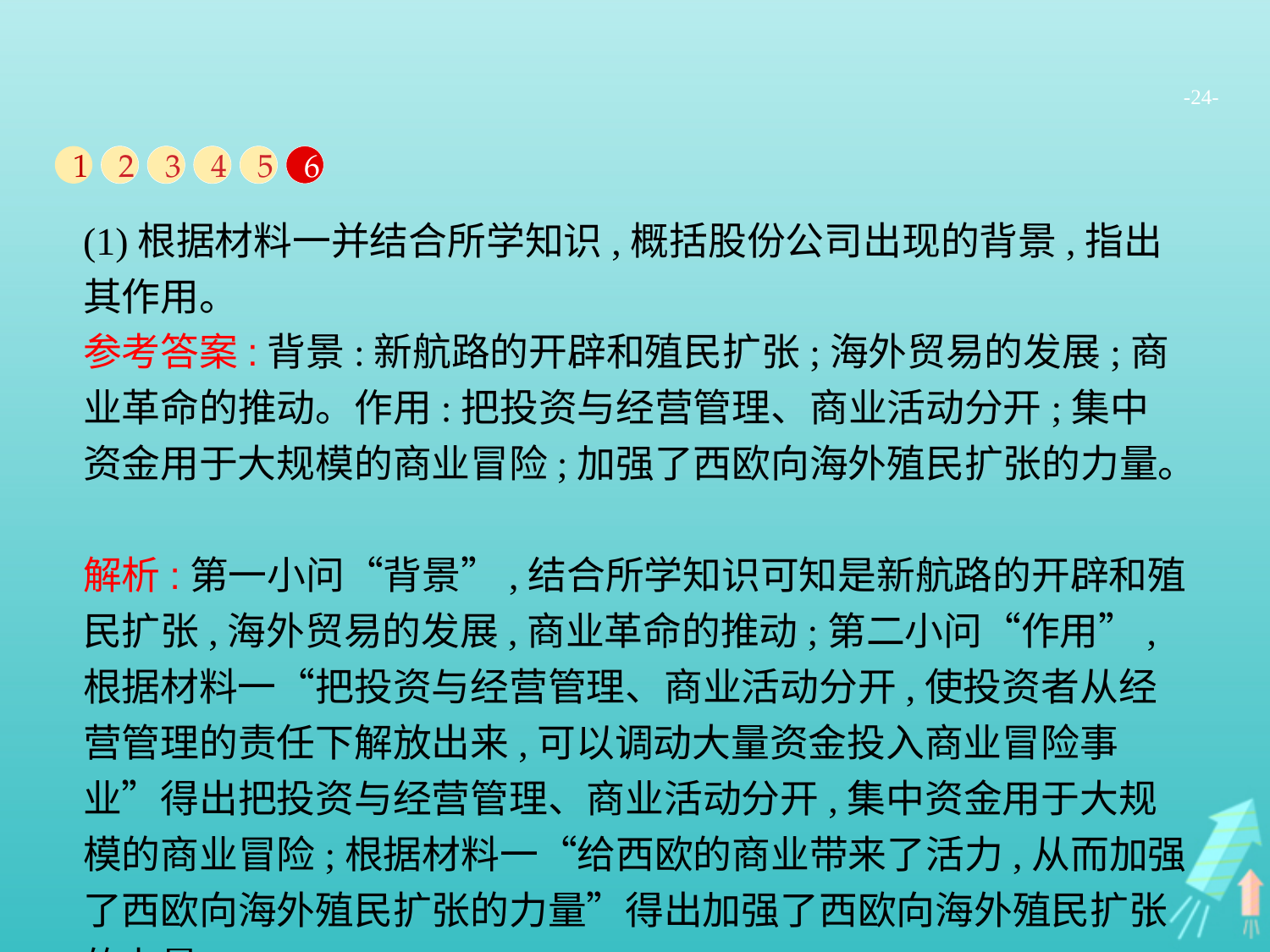

-24-
1
2
3
4
5
6
(1)根据材料一并结合所学知识,概括股份公司出现的背景,指出其作用。
参考答案:背景:新航路的开辟和殖民扩张;海外贸易的发展;商业革命的推动。作用:把投资与经营管理、商业活动分开;集中资金用于大规模的商业冒险;加强了西欧向海外殖民扩张的力量。
解析:第一小问“背景”,结合所学知识可知是新航路的开辟和殖民扩张,海外贸易的发展,商业革命的推动;第二小问“作用”,根据材料一“把投资与经营管理、商业活动分开,使投资者从经营管理的责任下解放出来,可以调动大量资金投入商业冒险事业”得出把投资与经营管理、商业活动分开,集中资金用于大规模的商业冒险;根据材料一“给西欧的商业带来了活力,从而加强了西欧向海外殖民扩张的力量”得出加强了西欧向海外殖民扩张的力量。